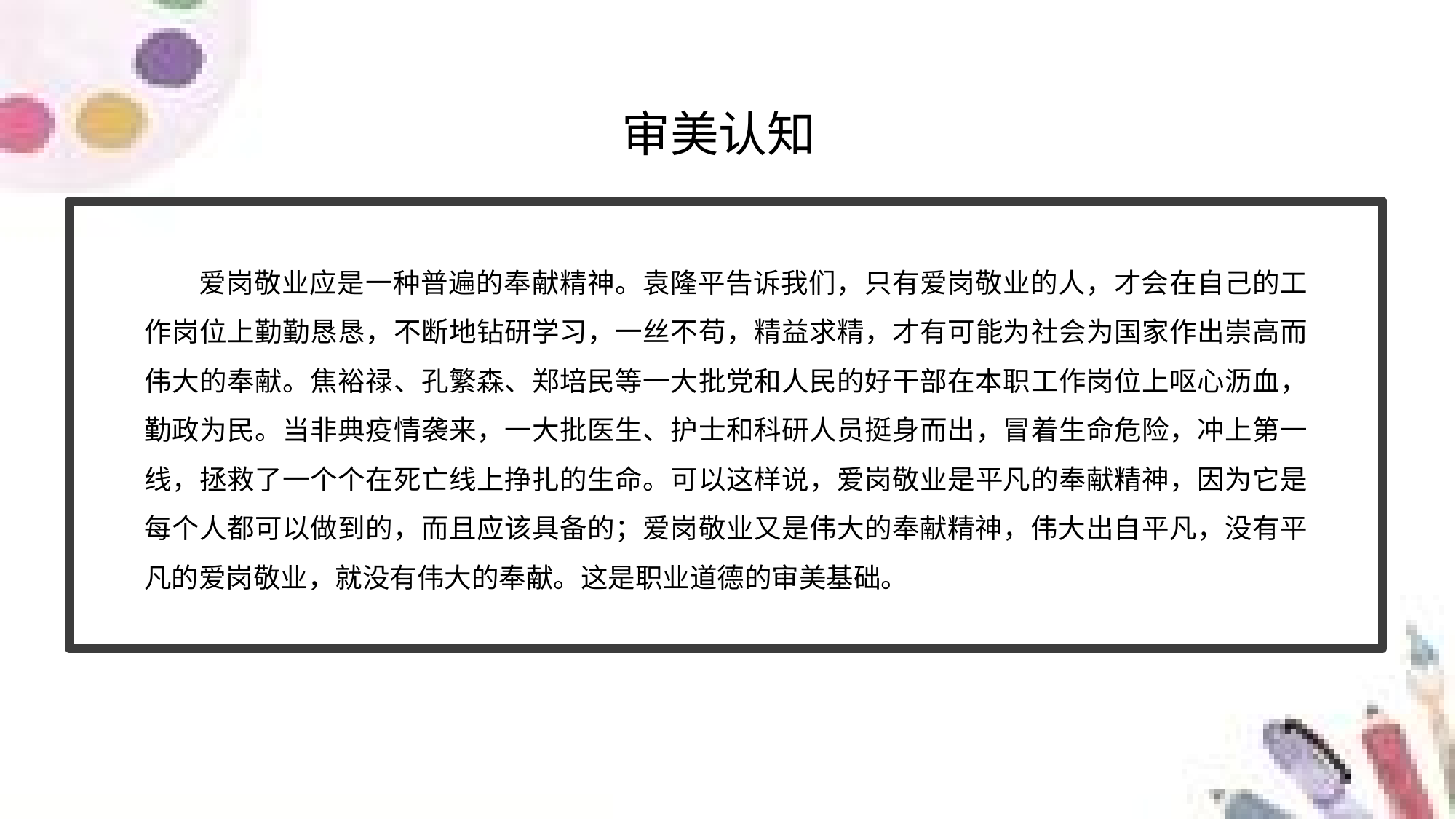

审美认知

爱岗敬业应是一种普遍的奉献精神。袁隆平告诉我们，只有爱岗敬业的人，才会在自己的工作岗位上勤勤恳恳，不断地钻研学习，一丝不苟，精益求精，才有可能为社会为国家作出崇高而伟大的奉献。焦裕禄、孔繁森、郑培民等一大批党和人民的好干部在本职工作岗位上呕心沥血，勤政为民。当非典疫情袭来，一大批医生、护士和科研人员挺身而出，冒着生命危险，冲上第一线，拯救了一个个在死亡线上挣扎的生命。可以这样说，爱岗敬业是平凡的奉献精神，因为它是每个人都可以做到的，而且应该具备的；爱岗敬业又是伟大的奉献精神，伟大出自平凡，没有平凡的爱岗敬业，就没有伟大的奉献。这是职业道德的审美基础。